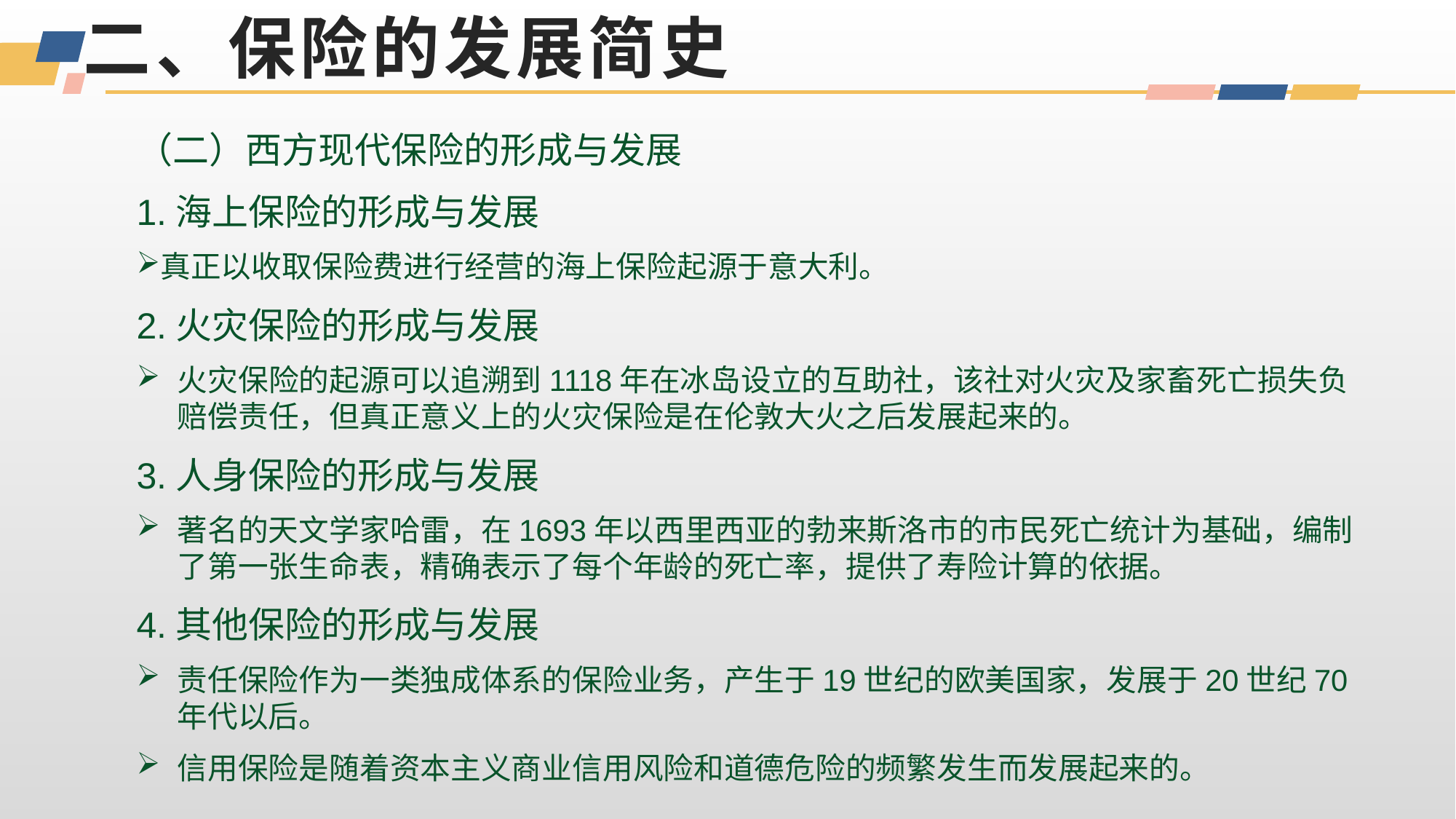

# 二、保险的发展简史

（二）西方现代保险的形成与发展
1.海上保险的形成与发展
真正以收取保险费进行经营的海上保险起源于意大利。
2.火灾保险的形成与发展
火灾保险的起源可以追溯到1118年在冰岛设立的互助社，该社对火灾及家畜死亡损失负赔偿责任，但真正意义上的火灾保险是在伦敦大火之后发展起来的。
3.人身保险的形成与发展
著名的天文学家哈雷，在1693年以西里西亚的勃来斯洛市的市民死亡统计为基础，编制了第一张生命表，精确表示了每个年龄的死亡率，提供了寿险计算的依据。
4.其他保险的形成与发展
责任保险作为一类独成体系的保险业务，产生于19世纪的欧美国家，发展于20世纪70年代以后。
信用保险是随着资本主义商业信用风险和道德危险的频繁发生而发展起来的。